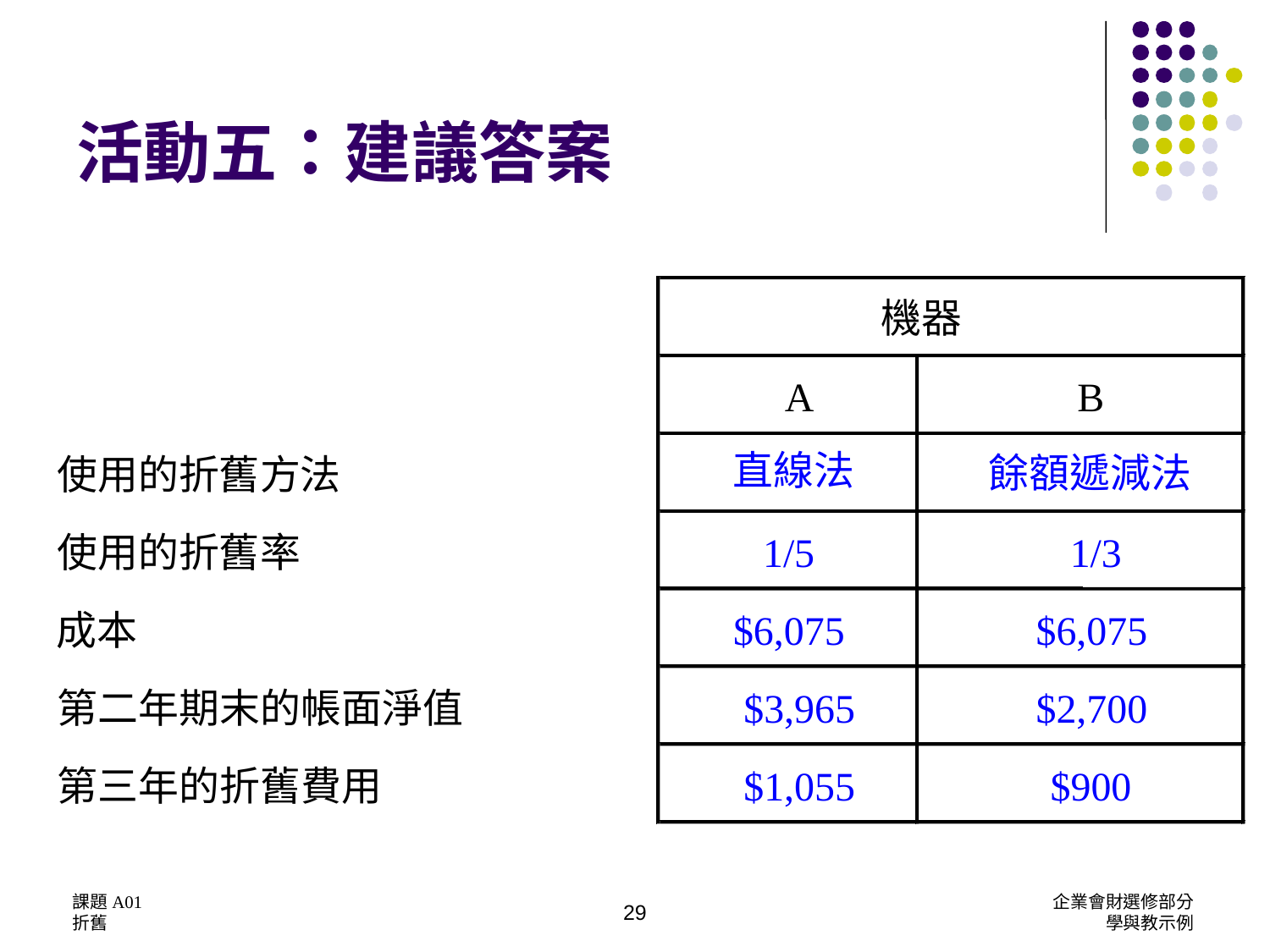

# 活動五：建議答案

機器

 A
 B

 直線法
 餘額遞減法
使用的折舊方法

使用的折舊率
 1/5
 1/3

成本
$6,075
$6,075

第二年期末的帳面淨值
$3,965
$2,700

第三年的折舊費用
$1,055
$900

課題A01
折舊

企業會財選修部分
學與教示例

29